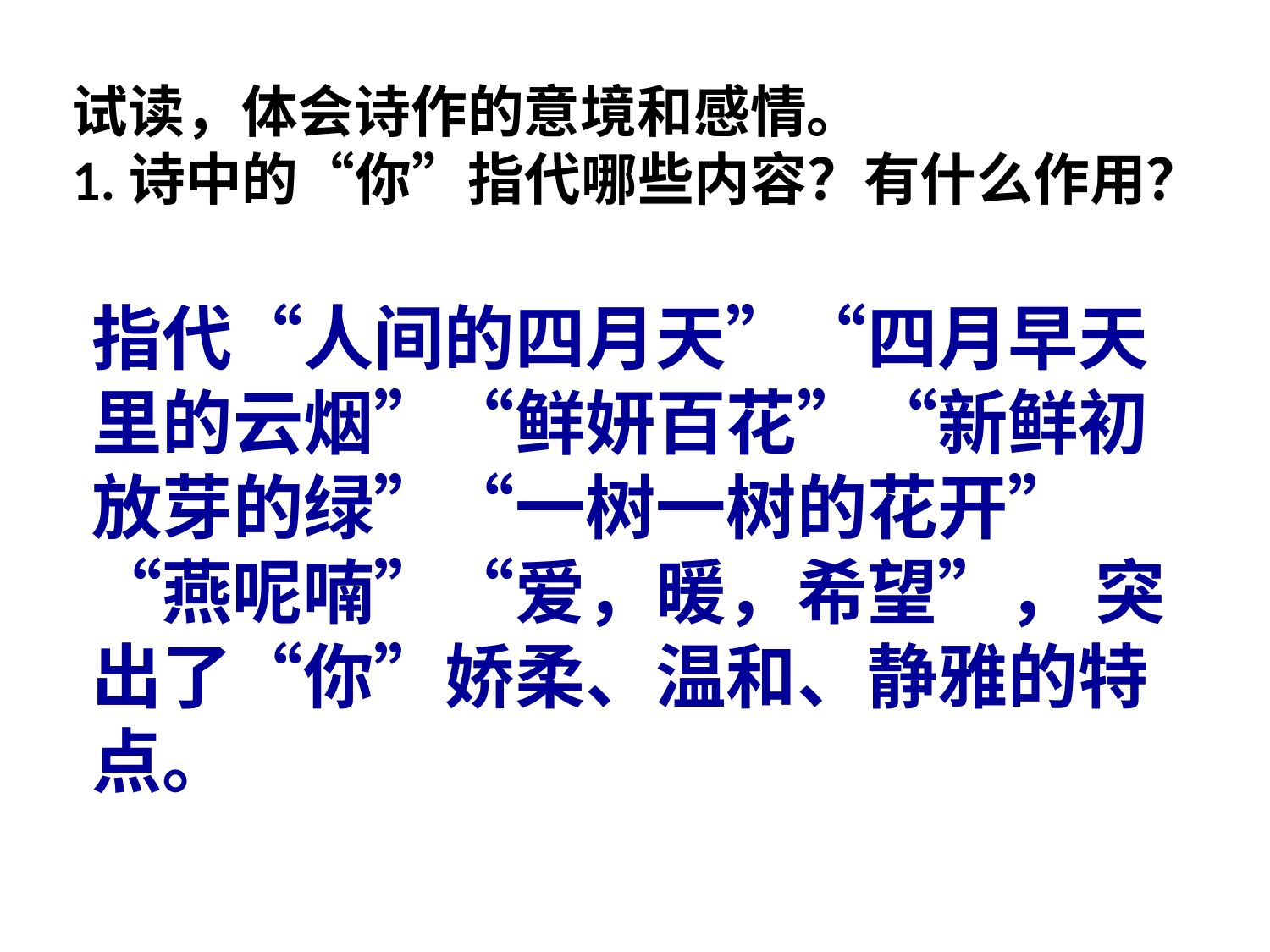

试读，体会诗作的意境和感情。 
1.诗中的“你”指代哪些内容？有什么作用？
指代“人间的四月天”“四月早天里的云烟”“鲜妍百花”“新鲜初放芽的绿”“一树一树的花开”“燕呢喃”“爱，暖，希望”， 突出了“你”娇柔、温和、静雅的特点。